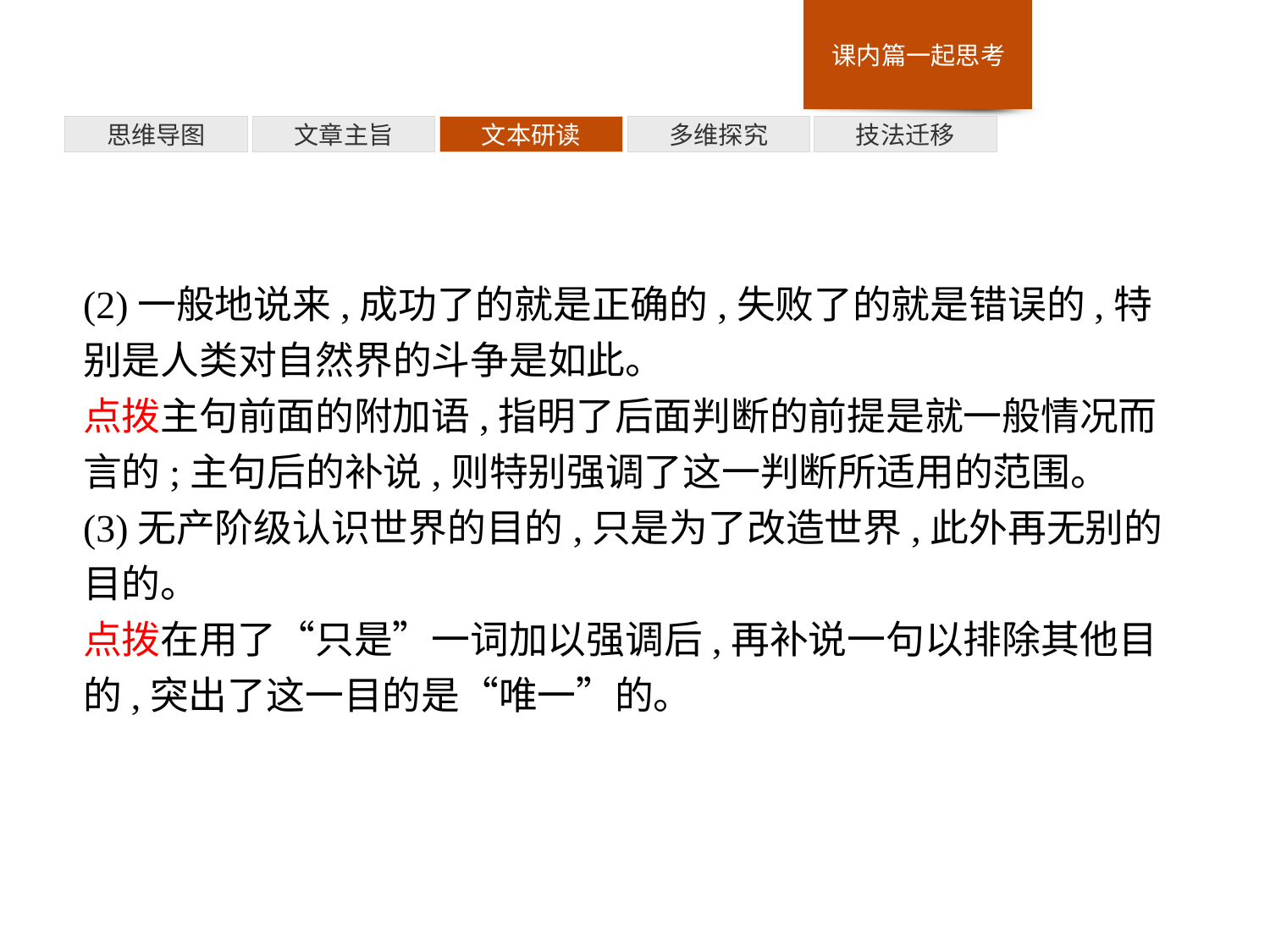

多维探究
思维导图
文章主旨
文本研读
技法迁移
(2)一般地说来,成功了的就是正确的,失败了的就是错误的,特别是人类对自然界的斗争是如此。
点拨主句前面的附加语,指明了后面判断的前提是就一般情况而言的;主句后的补说,则特别强调了这一判断所适用的范围。
(3)无产阶级认识世界的目的,只是为了改造世界,此外再无别的目的。
点拨在用了“只是”一词加以强调后,再补说一句以排除其他目的,突出了这一目的是“唯一”的。